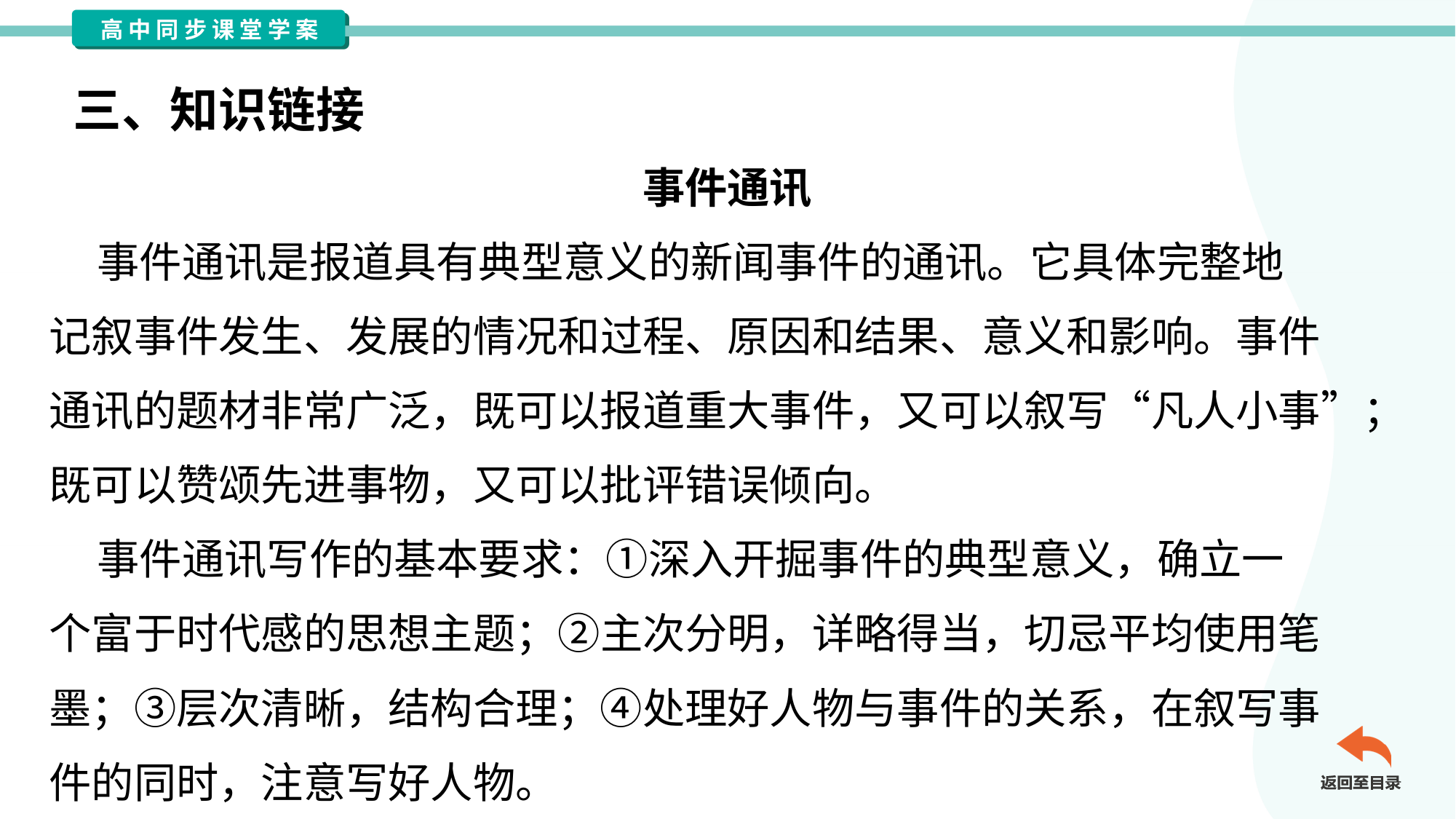

三、知识链接
事件通讯
    事件通讯是报道具有典型意义的新闻事件的通讯。它具体完整地
记叙事件发生、发展的情况和过程、原因和结果、意义和影响。事件
通讯的题材非常广泛，既可以报道重大事件，又可以叙写“凡人小事”；
既可以赞颂先进事物，又可以批评错误倾向。
    事件通讯写作的基本要求：①深入开掘事件的典型意义，确立一
个富于时代感的思想主题；②主次分明，详略得当，切忌平均使用笔
墨；③层次清晰，结构合理；④处理好人物与事件的关系，在叙写事
件的同时，注意写好人物。